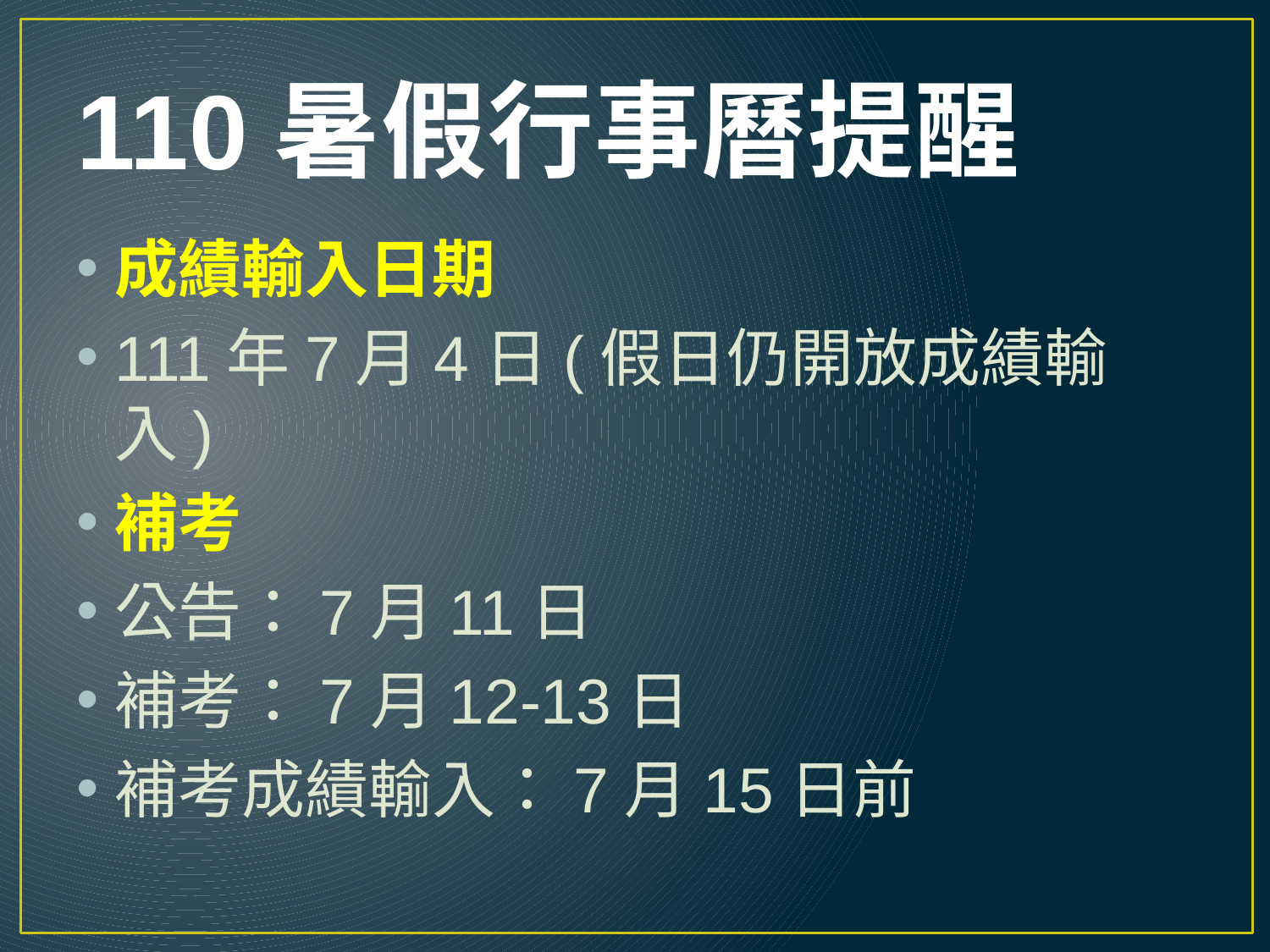

# 110暑假行事曆提醒
成績輸入日期
111年7月4日(假日仍開放成績輸入)
補考
公告：7月11日
補考：7月12-13日
補考成績輸入：7月15日前